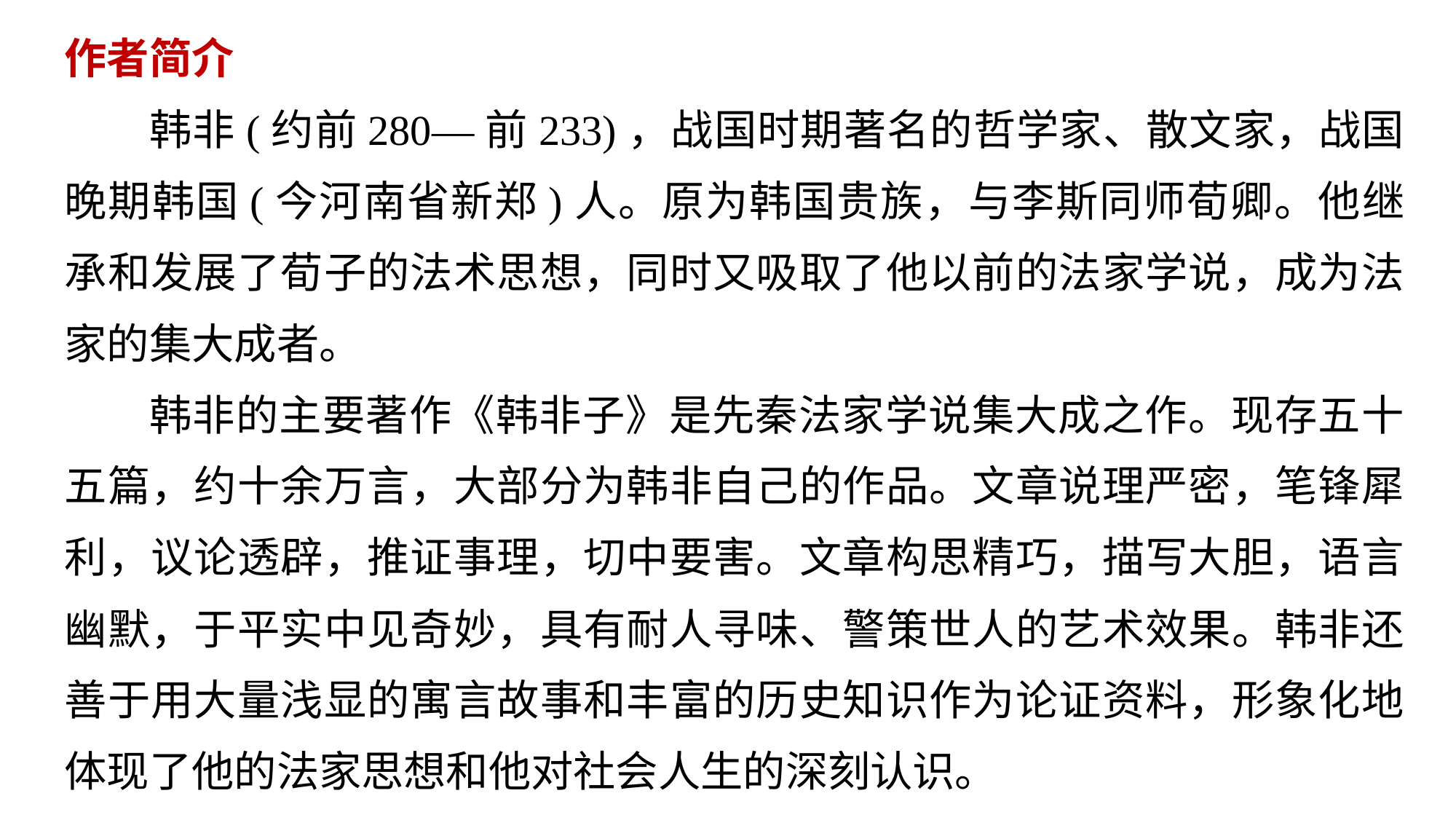

作者简介
韩非(约前280—前233)，战国时期著名的哲学家、散文家，战国晚期韩国(今河南省新郑)人。原为韩国贵族，与李斯同师荀卿。他继承和发展了荀子的法术思想，同时又吸取了他以前的法家学说，成为法家的集大成者。
韩非的主要著作《韩非子》是先秦法家学说集大成之作。现存五十五篇，约十余万言，大部分为韩非自己的作品。文章说理严密，笔锋犀利，议论透辟，推证事理，切中要害。文章构思精巧，描写大胆，语言幽默，于平实中见奇妙，具有耐人寻味、警策世人的艺术效果。韩非还善于用大量浅显的寓言故事和丰富的历史知识作为论证资料，形象化地体现了他的法家思想和他对社会人生的深刻认识。